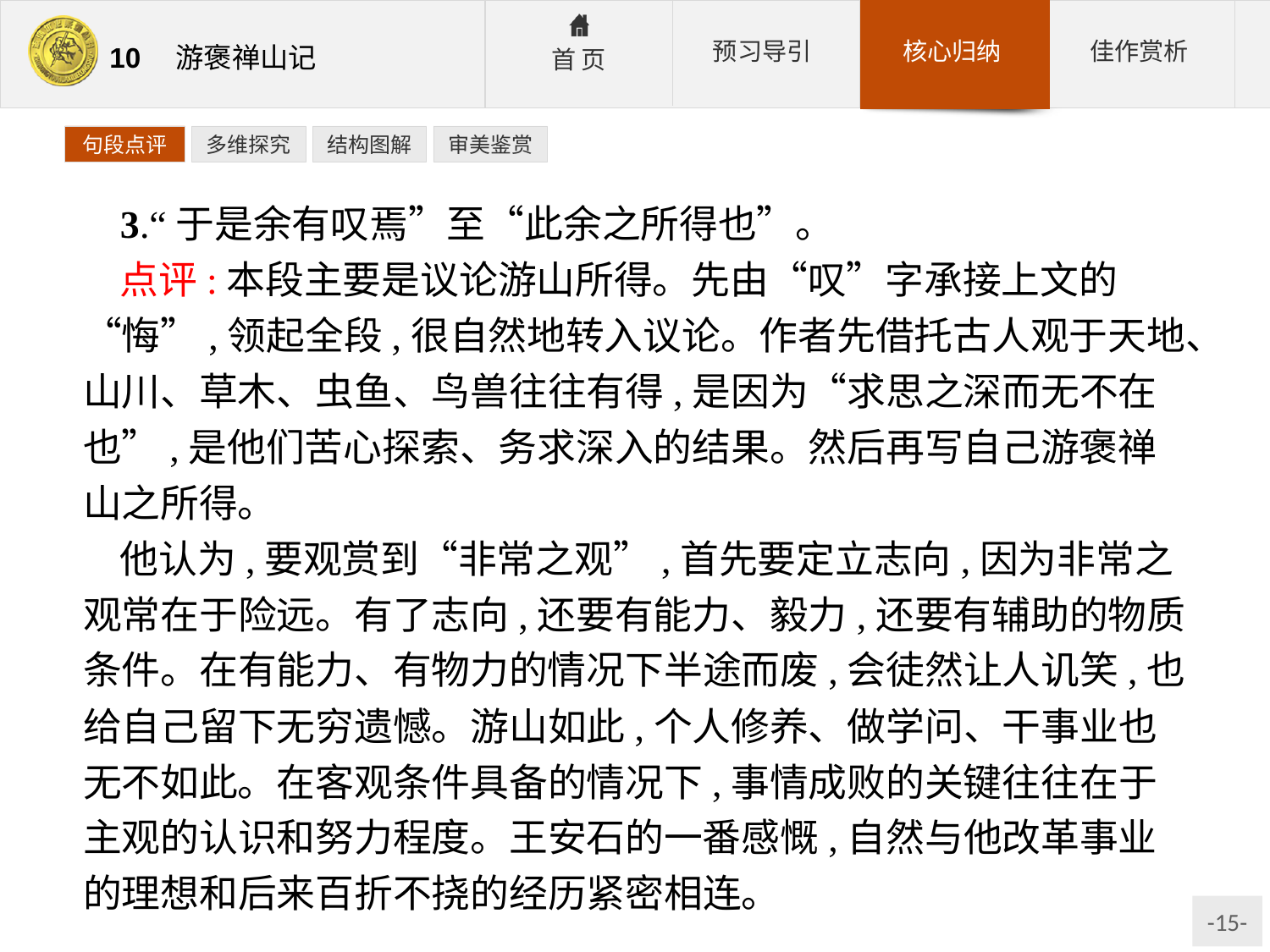

句段点评
多维探究
结构图解
审美鉴赏
3.“于是余有叹焉”至“此余之所得也”。
点评:本段主要是议论游山所得。先由“叹”字承接上文的“悔”,领起全段,很自然地转入议论。作者先借托古人观于天地、山川、草木、虫鱼、鸟兽往往有得,是因为“求思之深而无不在也”,是他们苦心探索、务求深入的结果。然后再写自己游褒禅山之所得。
他认为,要观赏到“非常之观”,首先要定立志向,因为非常之观常在于险远。有了志向,还要有能力、毅力,还要有辅助的物质条件。在有能力、有物力的情况下半途而废,会徒然让人讥笑,也给自己留下无穷遗憾。游山如此,个人修养、做学问、干事业也无不如此。在客观条件具备的情况下,事情成败的关键往往在于主观的认识和努力程度。王安石的一番感慨,自然与他改革事业的理想和后来百折不挠的经历紧密相连。